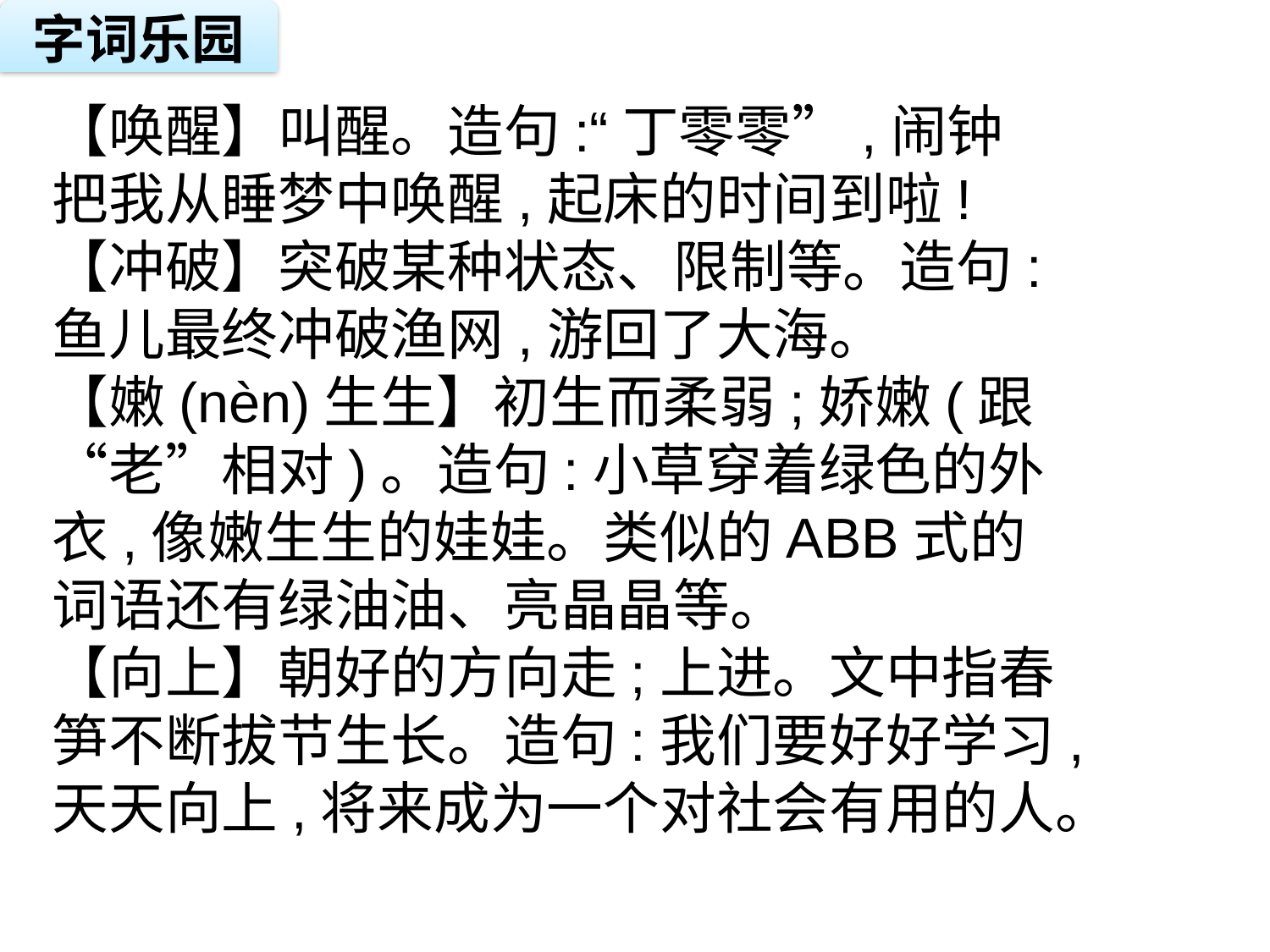

字词乐园
【唤醒】叫醒。造句:“丁零零”,闹钟把我从睡梦中唤醒,起床的时间到啦!
【冲破】突破某种状态、限制等。造句:鱼儿最终冲破渔网,游回了大海。
【嫩(nèn)生生】初生而柔弱;娇嫩(跟“老”相对)。造句:小草穿着绿色的外衣,像嫩生生的娃娃。类似的ABB式的词语还有绿油油、亮晶晶等。
【向上】朝好的方向走;上进。文中指春笋不断拔节生长。造句:我们要好好学习,天天向上,将来成为一个对社会有用的人。